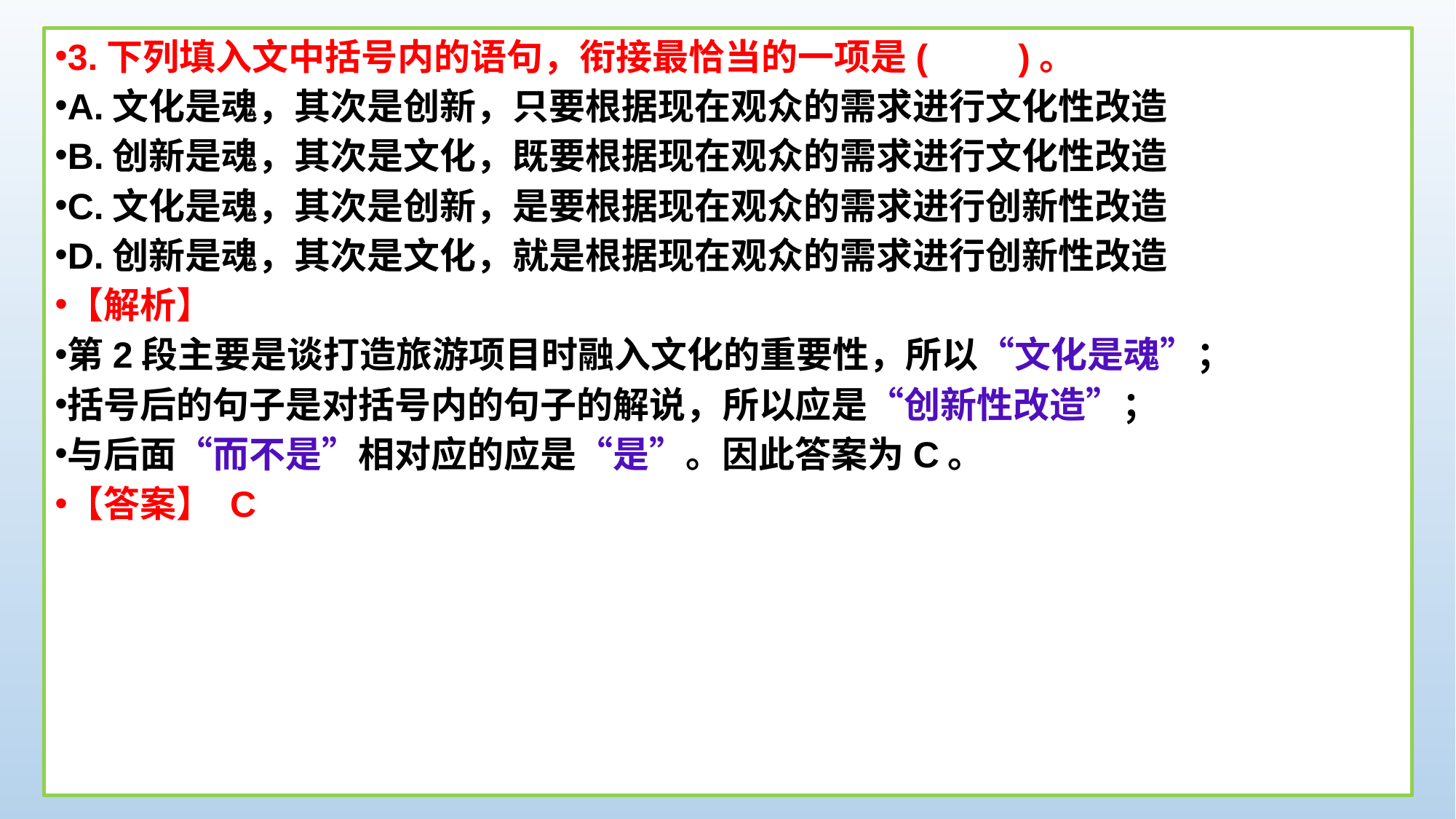

3.下列填入文中括号内的语句，衔接最恰当的一项是(　　)。
A.文化是魂，其次是创新，只要根据现在观众的需求进行文化性改造
B.创新是魂，其次是文化，既要根据现在观众的需求进行文化性改造
C.文化是魂，其次是创新，是要根据现在观众的需求进行创新性改造
D.创新是魂，其次是文化，就是根据现在观众的需求进行创新性改造
【解析】
第2段主要是谈打造旅游项目时融入文化的重要性，所以“文化是魂”；
括号后的句子是对括号内的句子的解说，所以应是“创新性改造”；
与后面“而不是”相对应的应是“是”。因此答案为C。
【答案】 C